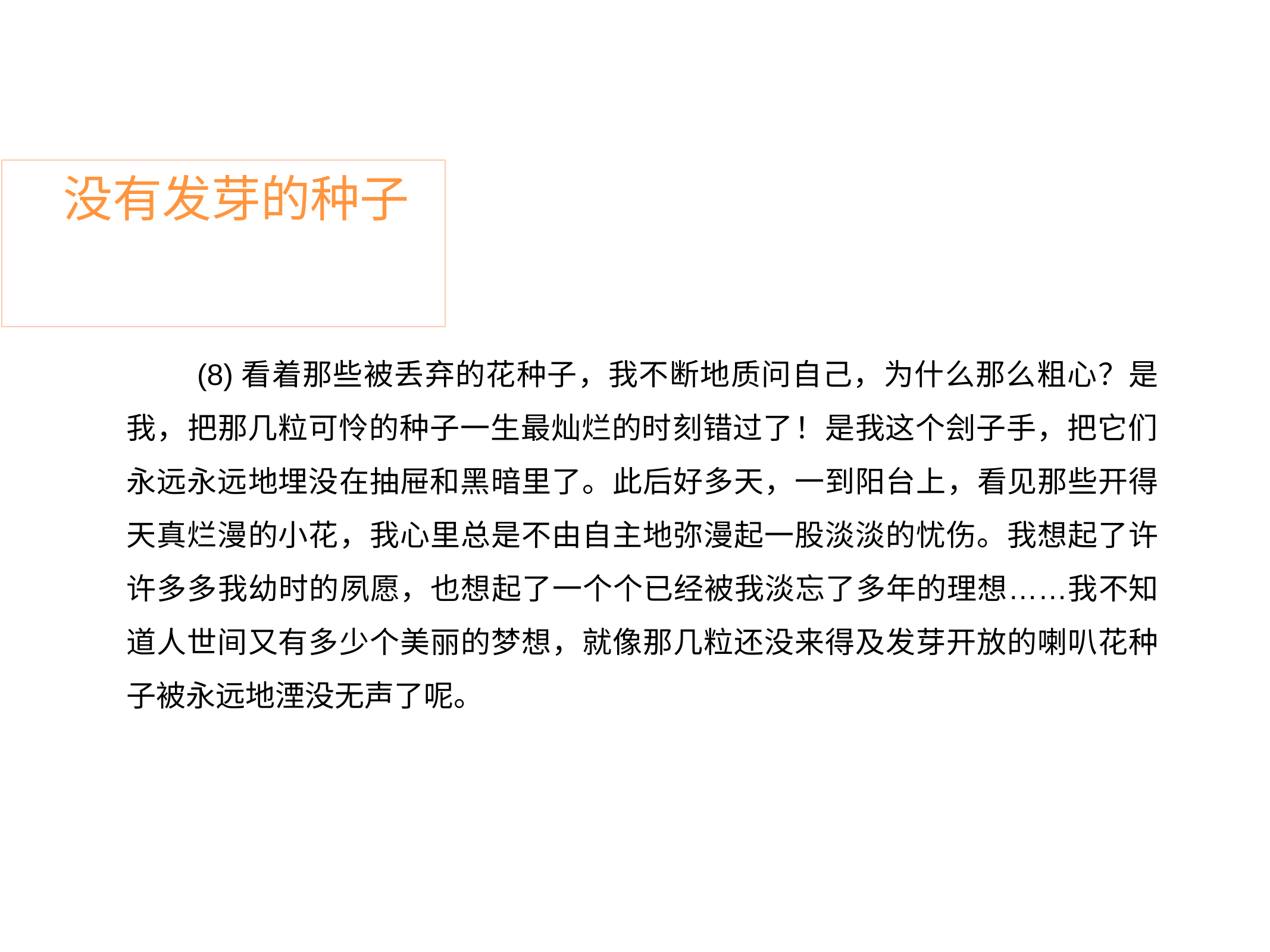

# 没有发芽的种子
(8)看着那些被丢弃的花种子，我不断地质问自己，为什么那么粗心？是 我，把那几粒可怜的种子一生最灿烂的时刻错过了！是我这个刽子手，把它们 永远永远地埋没在抽屉和黑暗里了。此后好多天，一到阳台上，看见那些开得 天真烂漫的小花，我心里总是不由自主地弥漫起一股淡淡的忧伤。我想起了许 许多多我幼时的夙愿，也想起了一个个已经被我淡忘了多年的理想……我不知 道人世间又有多少个美丽的梦想，就像那几粒还没来得及发芽开放的喇叭花种 子被永远地湮没无声了呢。